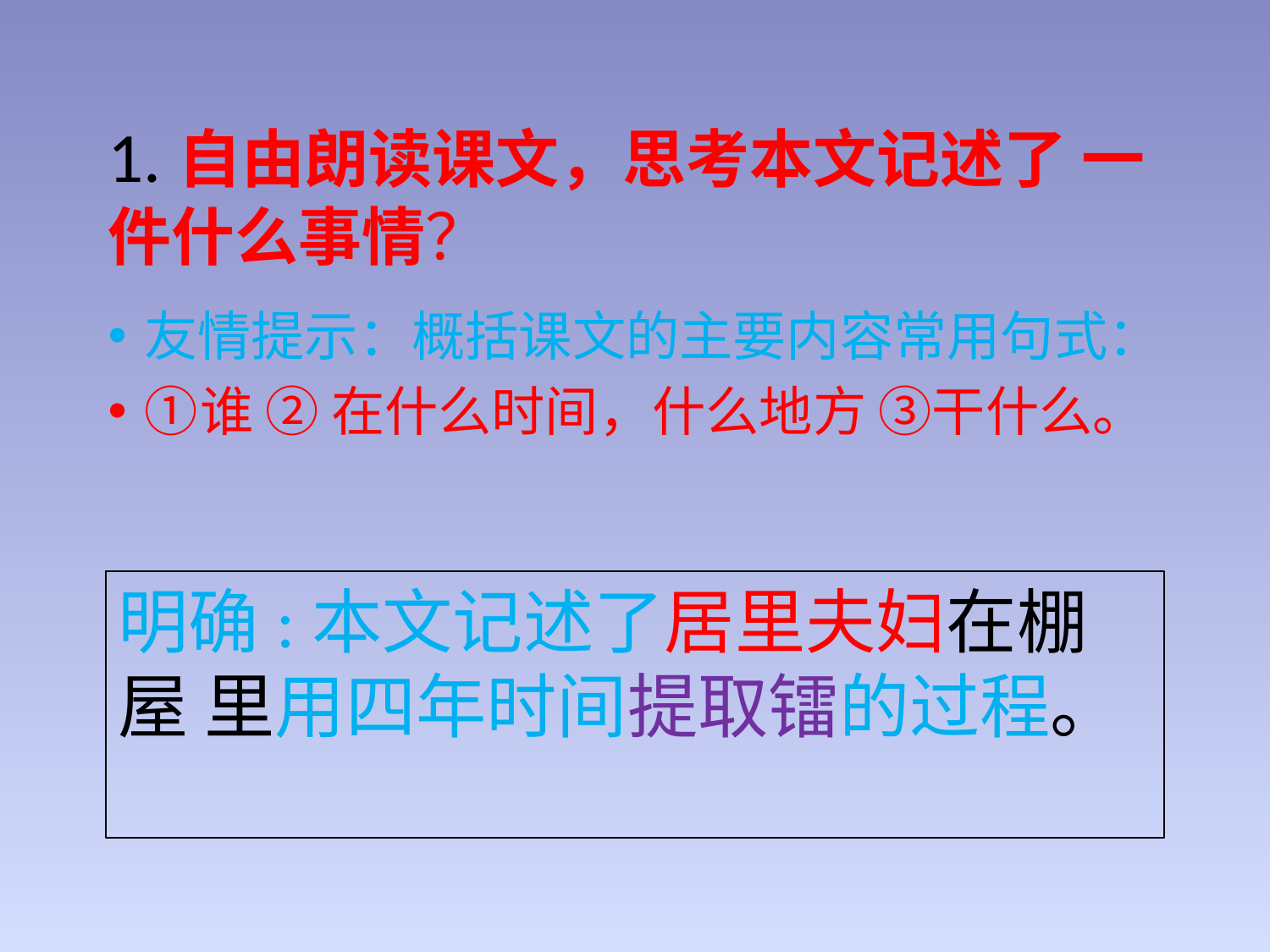

#
1.自由朗读课文，思考本文记述了 一件什么事情？

友情提示：概括课文的主要内容常用句式：
①谁 ② 在什么时间，什么地方 ③干什么。

明确:本文记述了居里夫妇在棚屋 里用四年时间提取镭的过程。